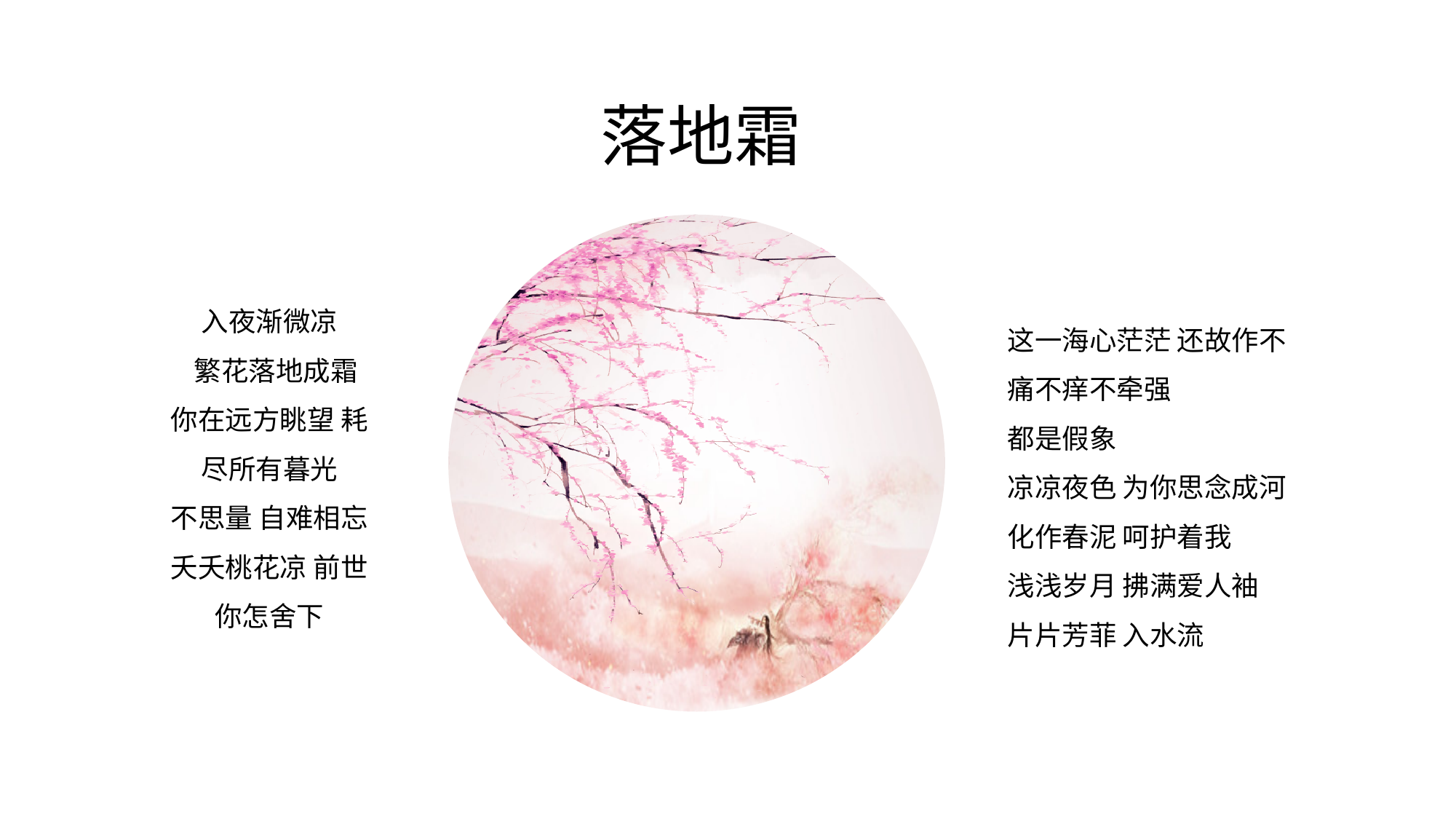

落地霜

入夜渐微凉
 繁花落地成霜
你在远方眺望 耗尽所有暮光
不思量 自难相忘
夭夭桃花凉 前世你怎舍下
这一海心茫茫 还故作不痛不痒不牵强
都是假象
凉凉夜色 为你思念成河
化作春泥 呵护着我
浅浅岁月 拂满爱人袖
片片芳菲 入水流